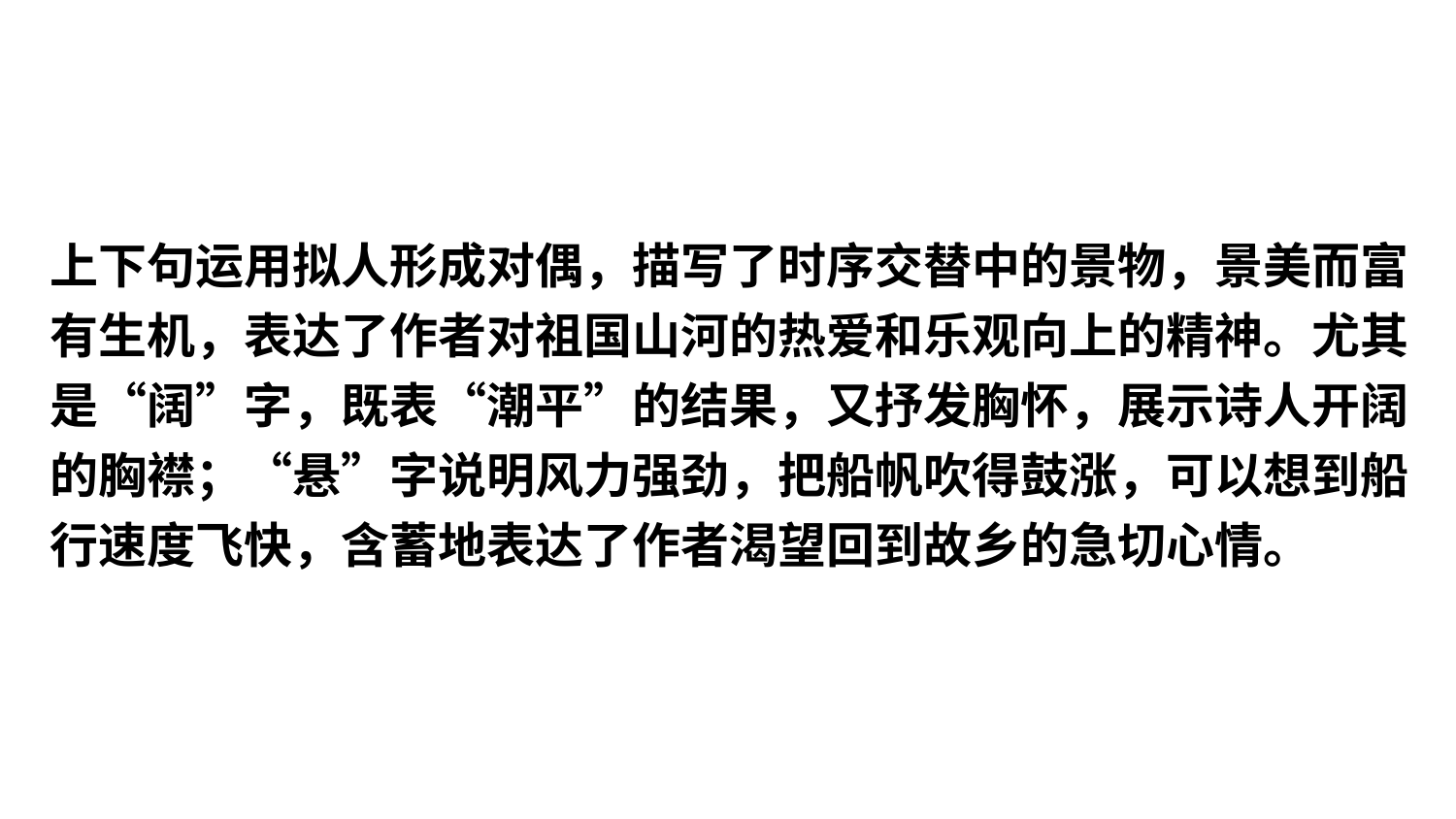

上下句运用拟人形成对偶，描写了时序交替中的景物，景美而富有生机，表达了作者对祖国山河的热爱和乐观向上的精神。尤其是“阔”字，既表“潮平”的结果，又抒发胸怀，展示诗人开阔的胸襟；“悬”字说明风力强劲，把船帆吹得鼓涨，可以想到船行速度飞快，含蓄地表达了作者渴望回到故乡的急切心情。